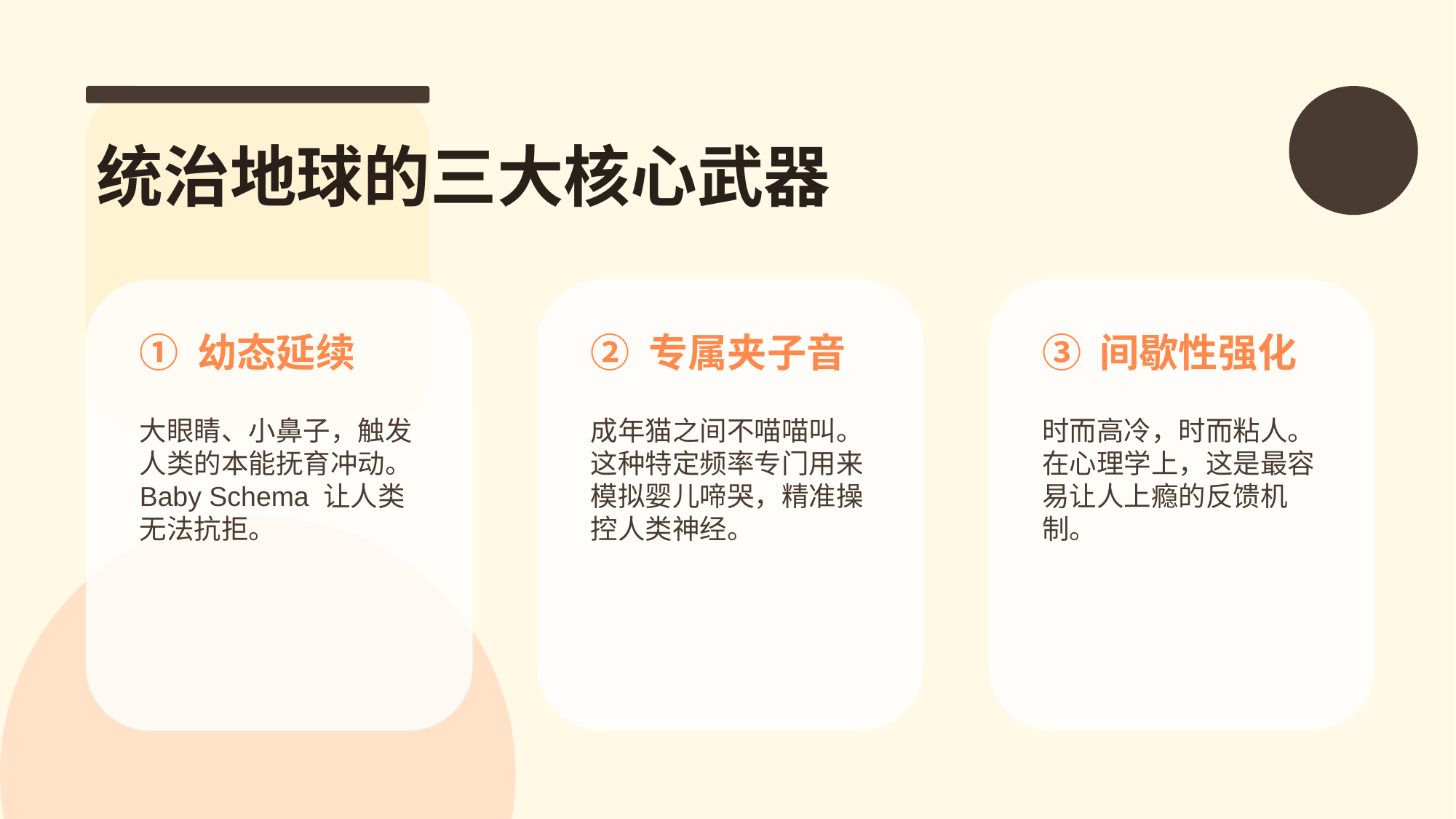

统治地球的三大核心武器
猫咪的统治哲学
这不是你养了宠物，
这是一场完美的跨物种PUA。

① 幼态延续
② 专属夹子音
③ 间歇性强化
为什么地球人自愿成为“铲屎官”？
大眼睛、小鼻子，触发人类的本能抚育冲动。Baby Schema 让人类无法抗拒。
成年猫之间不喵喵叫。这种特定频率专门用来模拟婴儿啼哭，精准操控人类神经。
时而高冷，时而粘人。在心理学上，这是最容易让人上瘾的反馈机制。
一场长达一万年的双向奔赴

狗被驯化用来工作，而猫走进人类生活，只因为这里有免费的食物和暖炉。